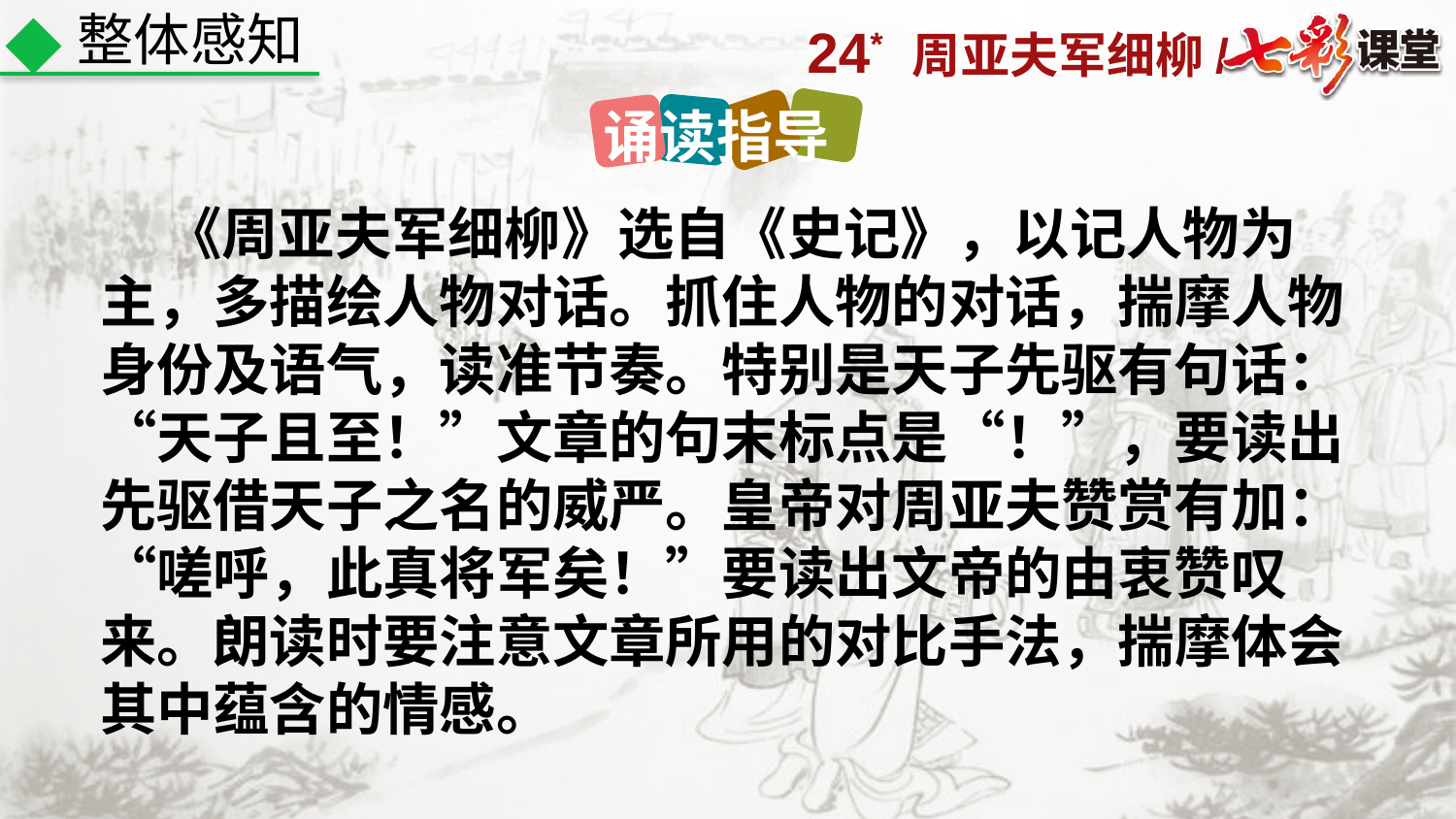

整体感知

诵读指导

    《周亚夫军细柳》选自《史记》，以记人物为主，多描绘人物对话。抓住人物的对话，揣摩人物身份及语气，读准节奏。特别是天子先驱有句话：“天子且至！”文章的句末标点是“！”，要读出先驱借天子之名的威严。皇帝对周亚夫赞赏有加：“嗟呼，此真将军矣！”要读出文帝的由衷赞叹来。朗读时要注意文章所用的对比手法，揣摩体会其中蕴含的情感。